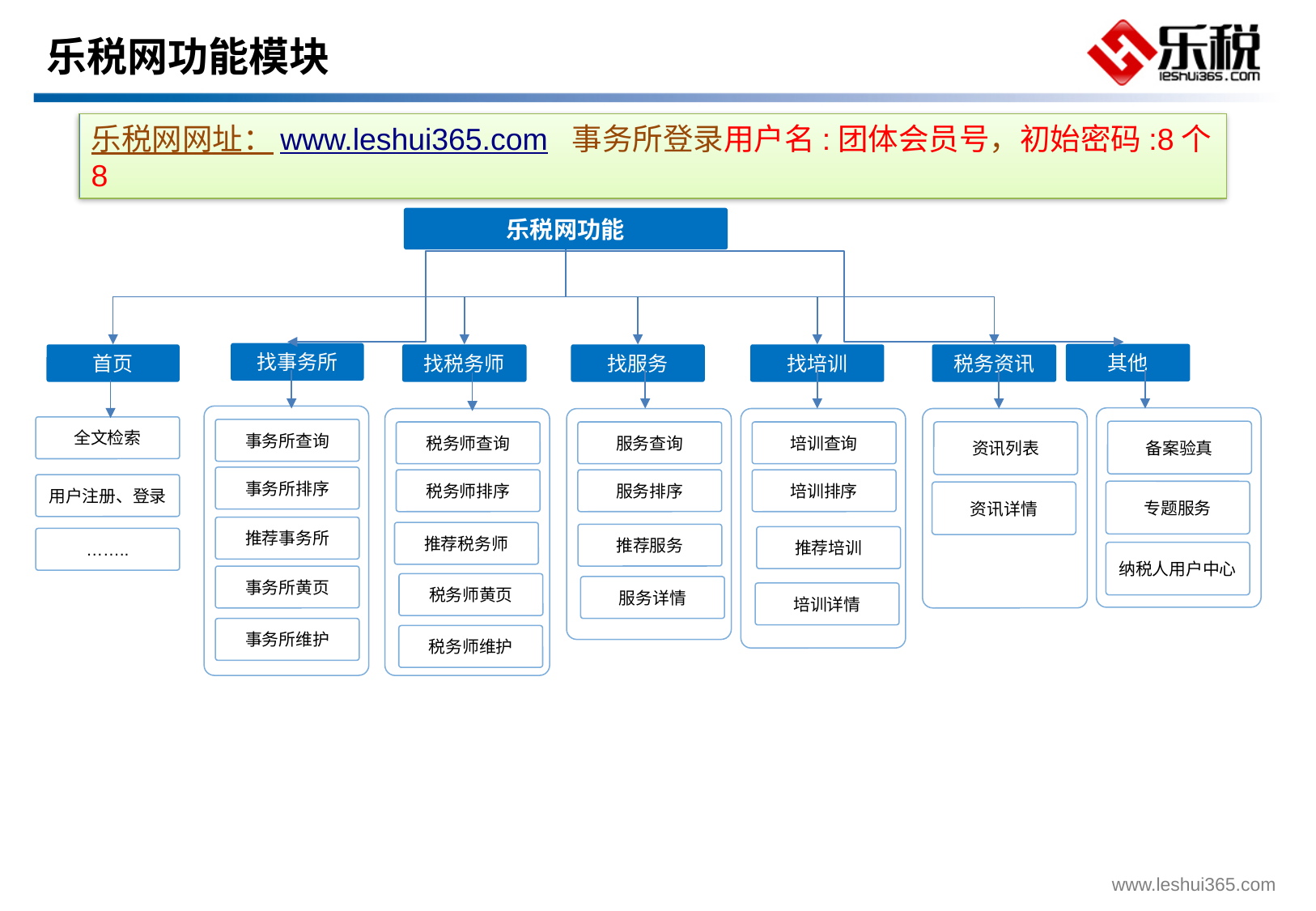

# 乐税网功能模块
乐税网网址：www.leshui365.com  事务所登录用户名:团体会员号，初始密码:8个8
乐税网功能
找事务所
其他
首页
找培训
税务资讯
找税务师
找服务

全文检索
事务所查询
备案验真
资讯列表
税务师查询
服务查询
培训查询
事务所排序
税务师排序
服务排序
培训排序
用户注册、登录
专题服务
资讯详情
推荐事务所
推荐税务师
推荐服务
推荐培训
……..
纳税人用户中心
事务所黄页
税务师黄页
服务详情
培训详情
事务所维护
税务师维护